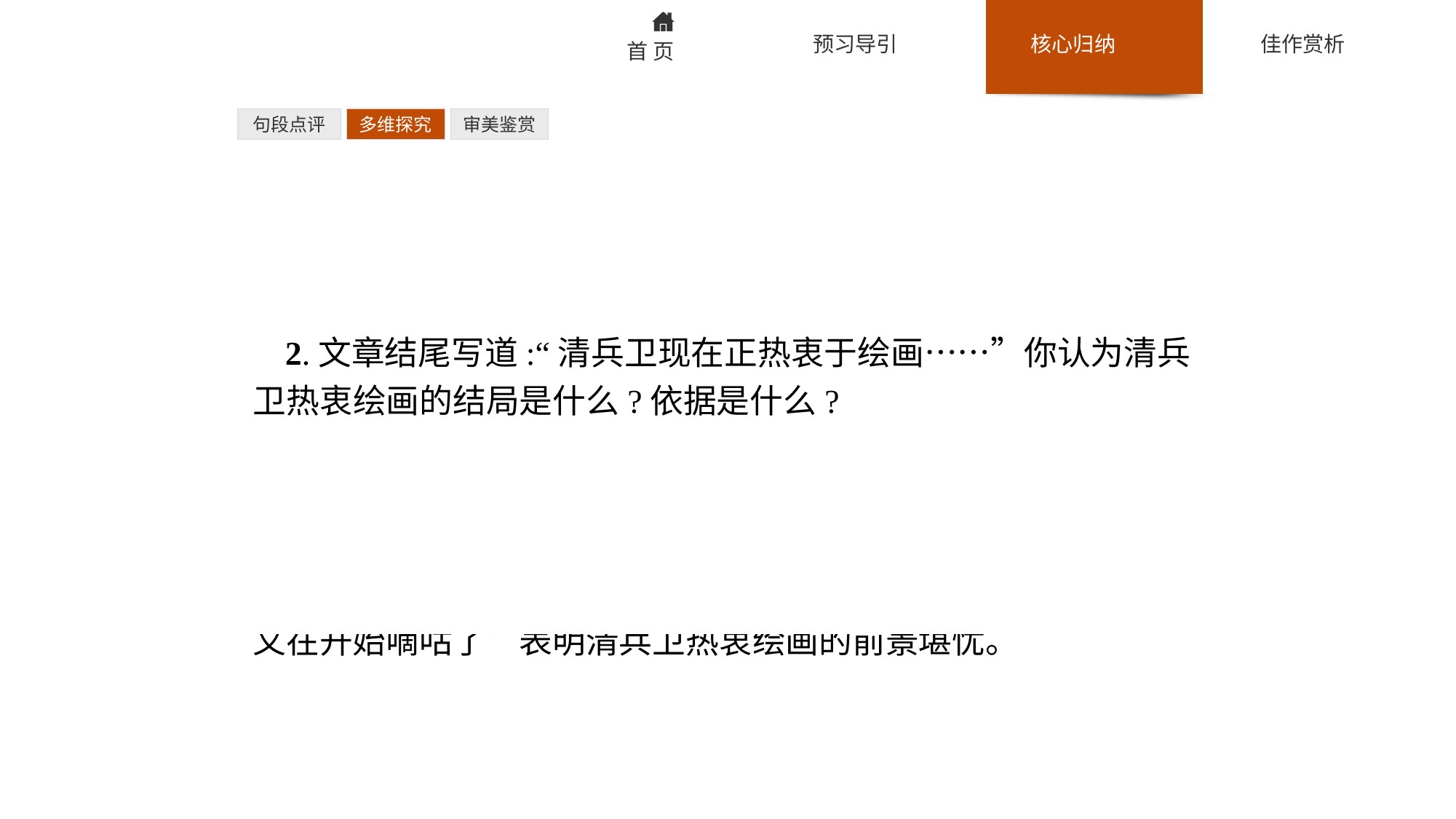

句段点评
多维探究
审美鉴赏
2.文章结尾写道:“清兵卫现在正热衷于绘画……”你认为清兵卫热衷绘画的结局是什么?依据是什么?
提示:清兵卫热衷绘画的结局是在家长粗暴的干涉下又一次放弃。
依据:清兵卫热衷葫芦,就是在家长粗暴的干涉、武力的胁迫下,不敢再坚持而放弃的;文章结尾“他的父亲,对于他的喜欢绘画,又在开始嘀咕了”表明清兵卫热衷绘画的前景堪忧。